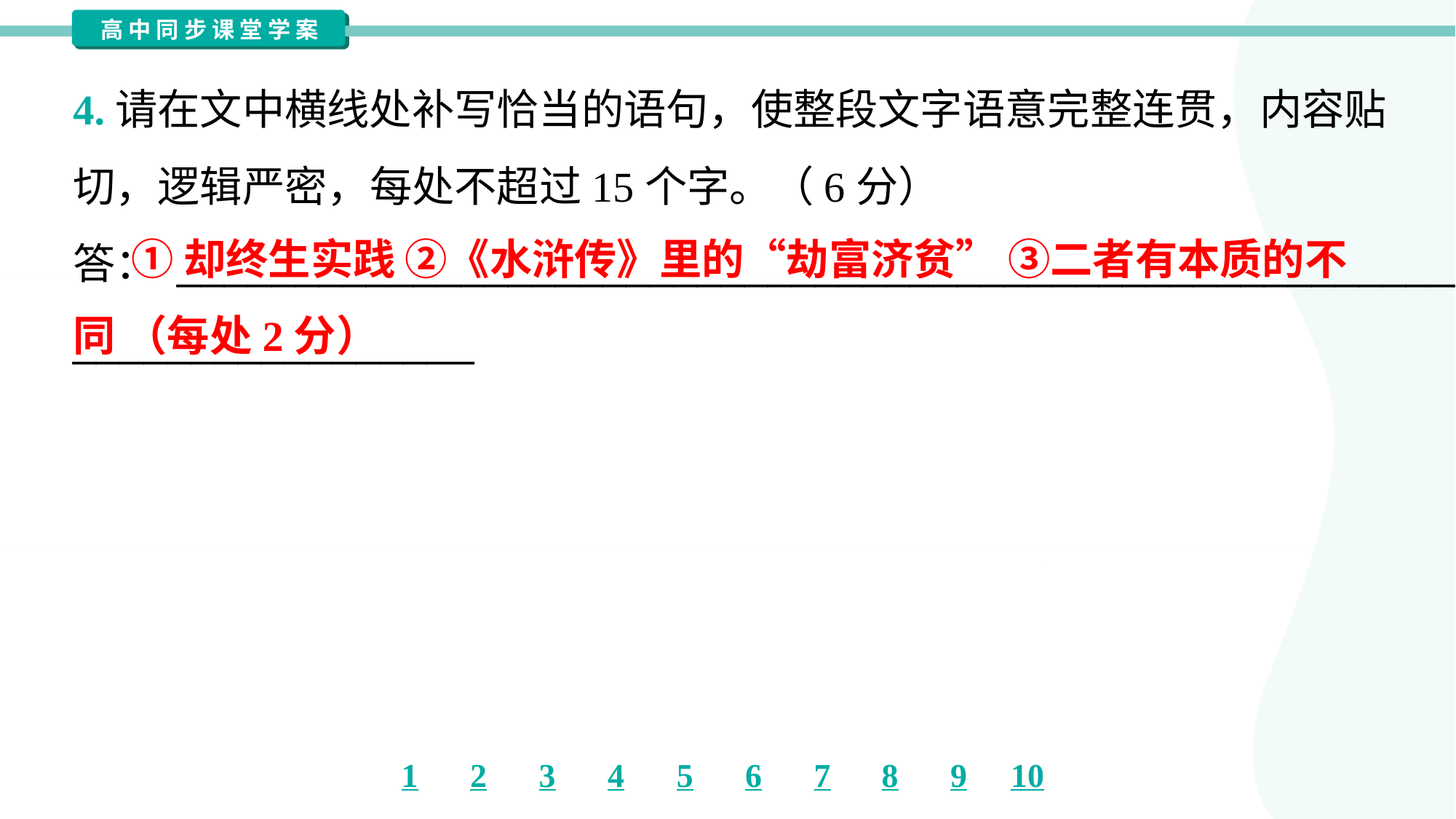

4.请在文中横线处补写恰当的语句，使整段文字语意完整连贯，内容贴
切，逻辑严密，每处不超过15个字。（6分）
答： ________________________________________________________
_________________
      ①却终生实践 ②《水浒传》里的“劫富济贫” ③二者有本质的不同 （每处2分）